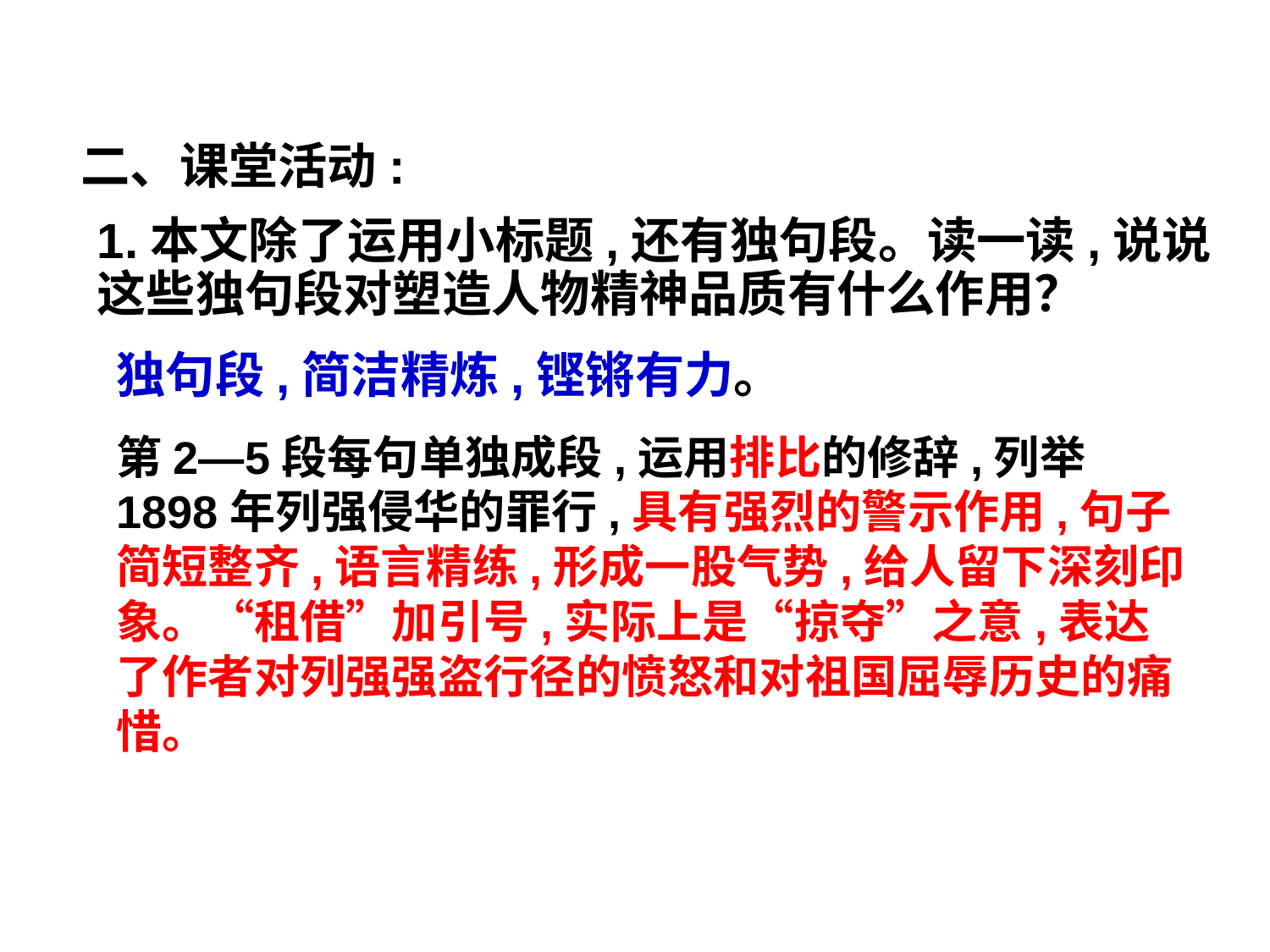

二、课堂活动:
1.本文除了运用小标题,还有独句段。读一读,说说这些独句段对塑造人物精神品质有什么作用？
独句段,简洁精炼,铿锵有力。
第2—5段每句单独成段,运用排比的修辞,列举1898年列强侵华的罪行,具有强烈的警示作用,句子简短整齐,语言精练,形成一股气势,给人留下深刻印象。“租借”加引号,实际上是“掠夺”之意,表达了作者对列强强盗行径的愤怒和对祖国屈辱历史的痛惜。